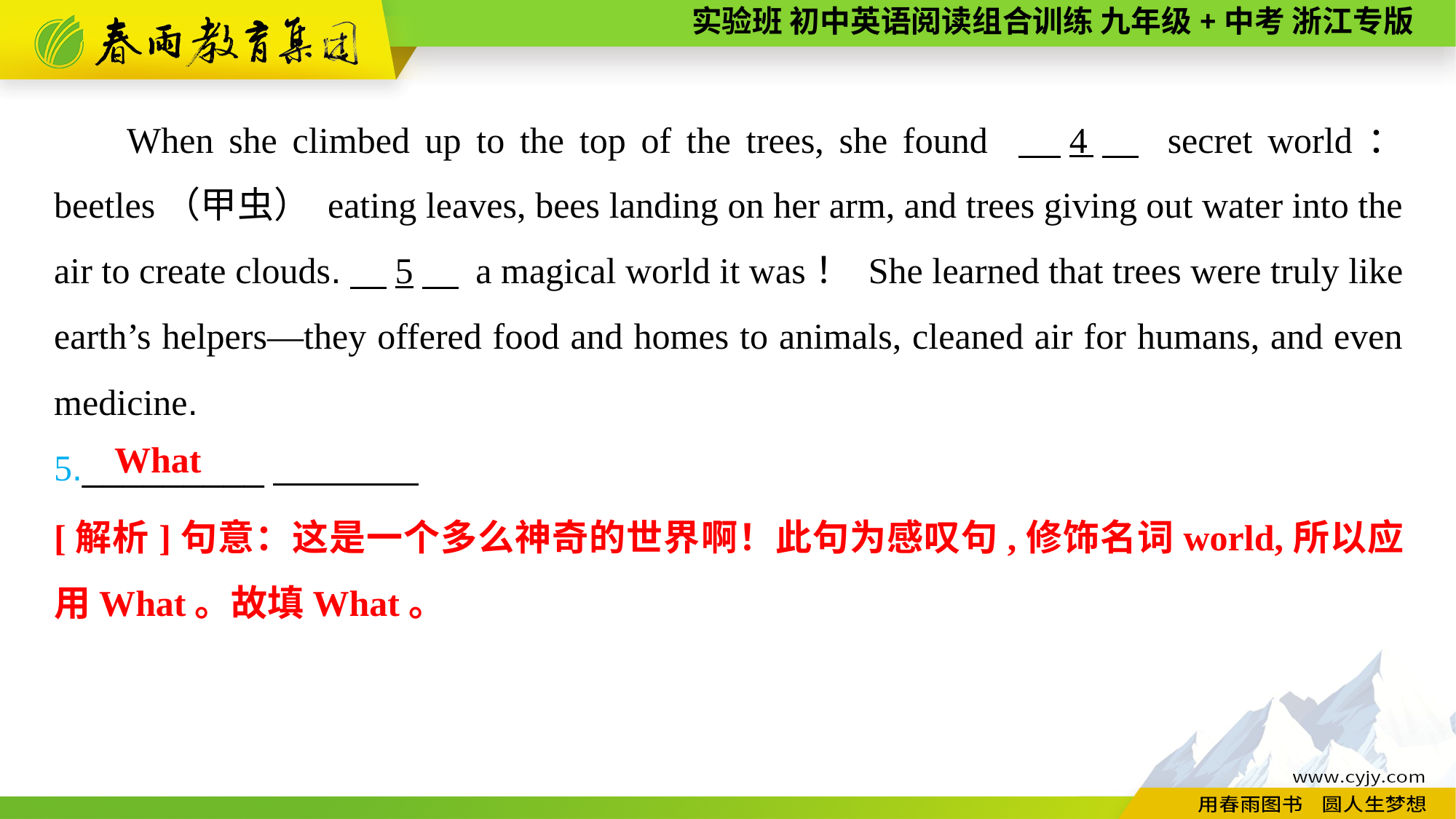

When she climbed up to the top of the trees, she found 　4　 secret world： beetles（甲虫） eating leaves, bees landing on her arm, and trees giving out water into the air to create clouds.　5　 a magical world it was！ She learned that trees were truly like earth’s helpers—they offered food and homes to animals, cleaned air for humans, and even medicine.
5._________
What
[解析]句意：这是一个多么神奇的世界啊！此句为感叹句,修饰名词world,所以应用What。故填What。